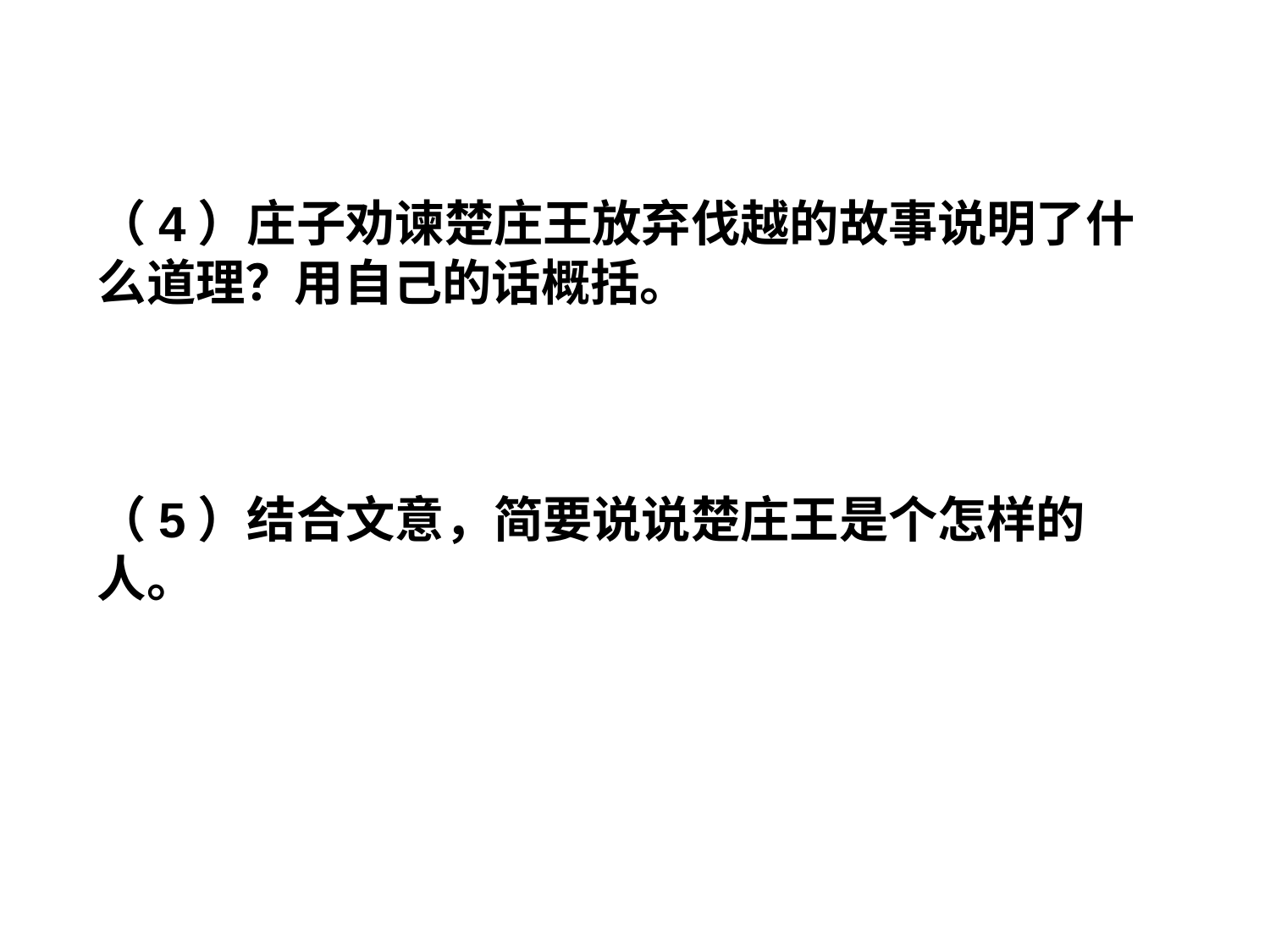

（4）庄子劝谏楚庄王放弃伐越的故事说明了什么道理？用自己的话概括。

（5）结合文意，简要说说楚庄王是个怎样的人。